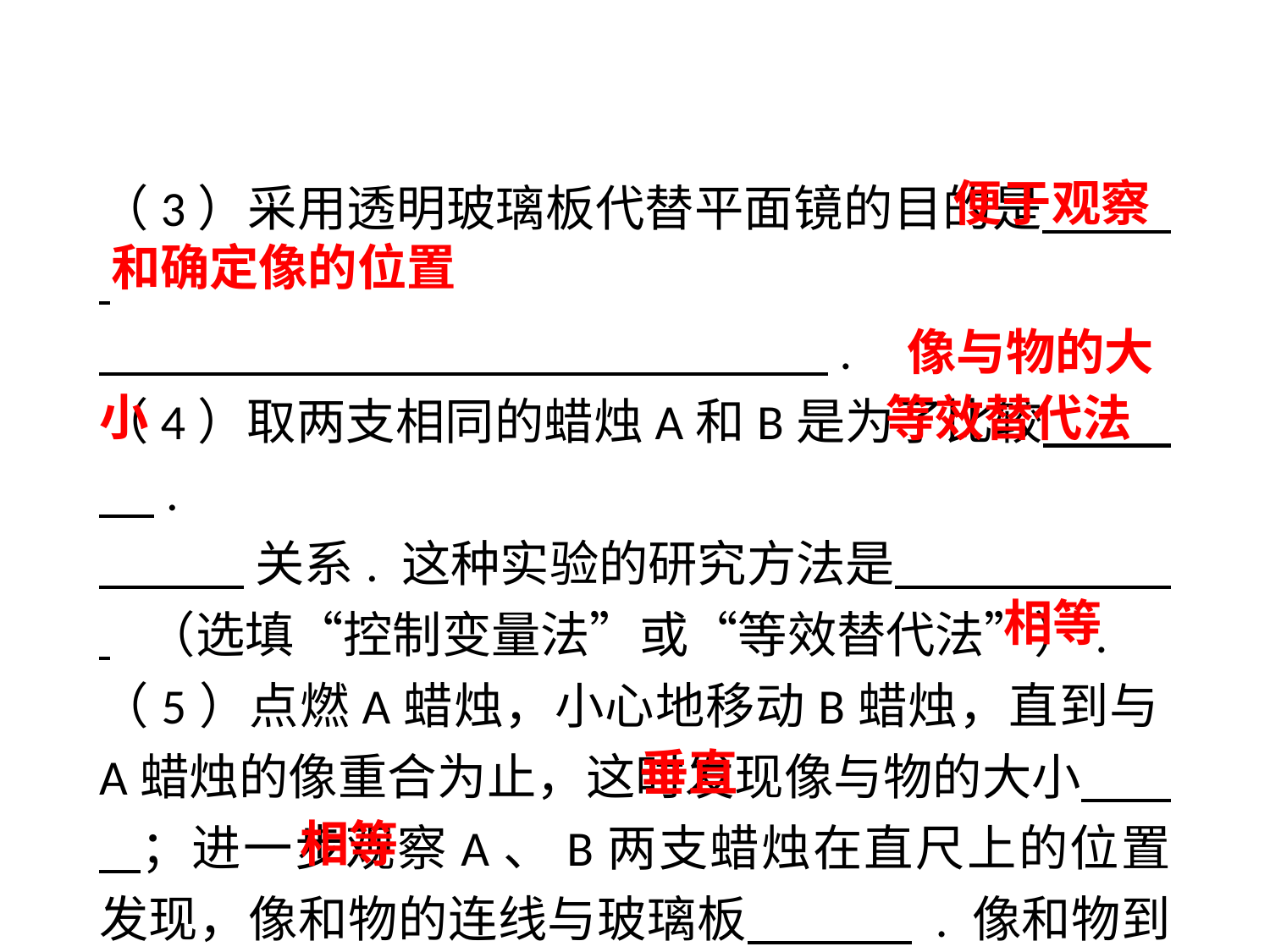

（3）采用透明玻璃板代替平面镜的目的是　         .
                                                                  .
（4）取两支相同的蜡烛A和B是为了比较　             .
             关系. 这种实验的研究方法是　        　          .（选填“控制变量法”或“等效替代法”）.
（5）点燃A蜡烛，小心地移动B蜡烛，直到与A蜡烛的像重合为止，这时发现像与物的大小            ；进一步观察A、B两支蜡烛在直尺上的位置发现，像和物的连线与玻璃板　           . 像和物到玻璃板的距离                  .
                                                                          便于观察和确定像的位置
                                                                       像与物的大小
等效替代法
相等
垂直
相等